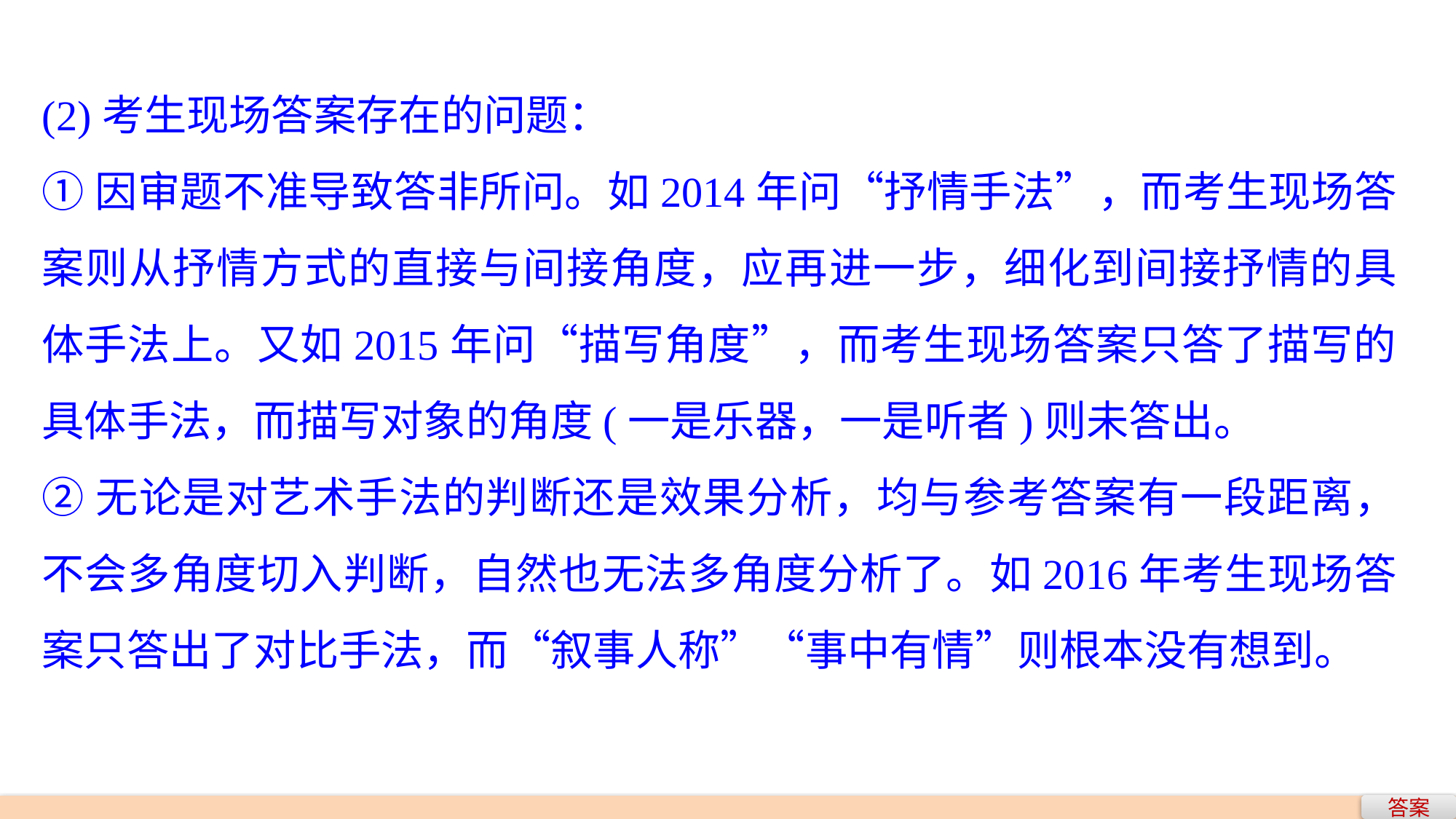

(2)考生现场答案存在的问题：
①因审题不准导致答非所问。如2014年问“抒情手法”，而考生现场答案则从抒情方式的直接与间接角度，应再进一步，细化到间接抒情的具体手法上。又如2015年问“描写角度”，而考生现场答案只答了描写的具体手法，而描写对象的角度(一是乐器，一是听者)则未答出。
②无论是对艺术手法的判断还是效果分析，均与参考答案有一段距离，不会多角度切入判断，自然也无法多角度分析了。如2016年考生现场答案只答出了对比手法，而“叙事人称”“事中有情”则根本没有想到。
答案